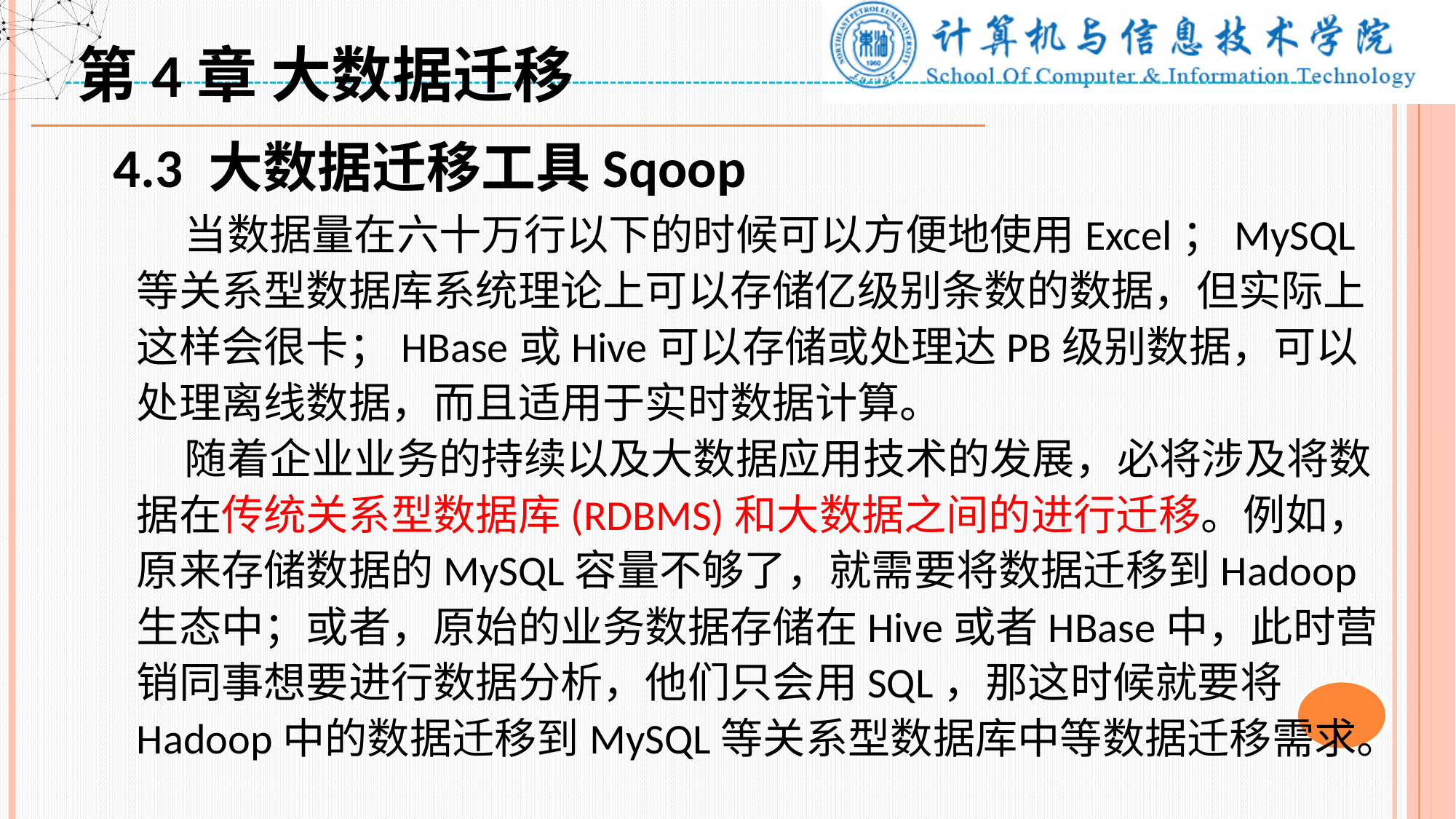

第4章 大数据迁移
4.3 大数据迁移工具Sqoop
    当数据量在六十万行以下的时候可以方便地使用Excel；MySQL等关系型数据库系统理论上可以存储亿级别条数的数据，但实际上这样会很卡；HBase或Hive可以存储或处理达PB级别数据，可以处理离线数据，而且适用于实时数据计算。
    随着企业业务的持续以及大数据应用技术的发展，必将涉及将数据在传统关系型数据库(RDBMS)和大数据之间的进行迁移。例如，原来存储数据的MySQL容量不够了，就需要将数据迁移到Hadoop生态中；或者，原始的业务数据存储在Hive或者HBase中，此时营销同事想要进行数据分析，他们只会用SQL，那这时候就要将Hadoop中的数据迁移到MySQL等关系型数据库中等数据迁移需求。